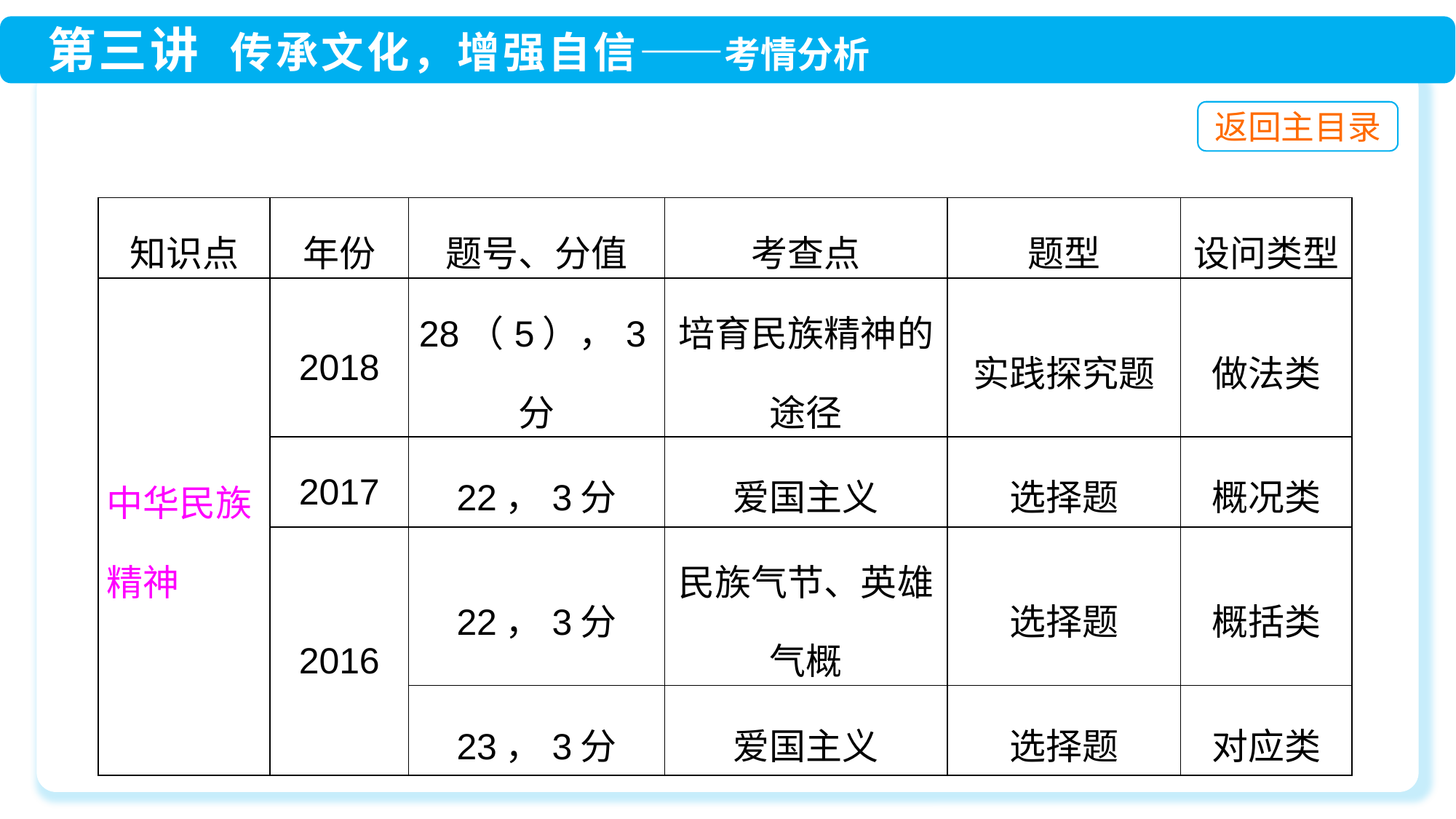

| 知识点 | 年份 | 题号、分值 | 考查点 | 题型 | 设问类型 |
| --- | --- | --- | --- | --- | --- |
| 中华民族精神 | 2018 | 28（5），3分 | 培育民族精神的途径 | 实践探究题 | 做法类 |
|  | 2017 | 22，3分 | 爱国主义 | 选择题 | 概况类 |
|  | 2016 | 22，3分 | 民族气节、英雄气概 | 选择题 | 概括类 |
|  |  | 23，3分 | 爱国主义 | 选择题 | 对应类 |